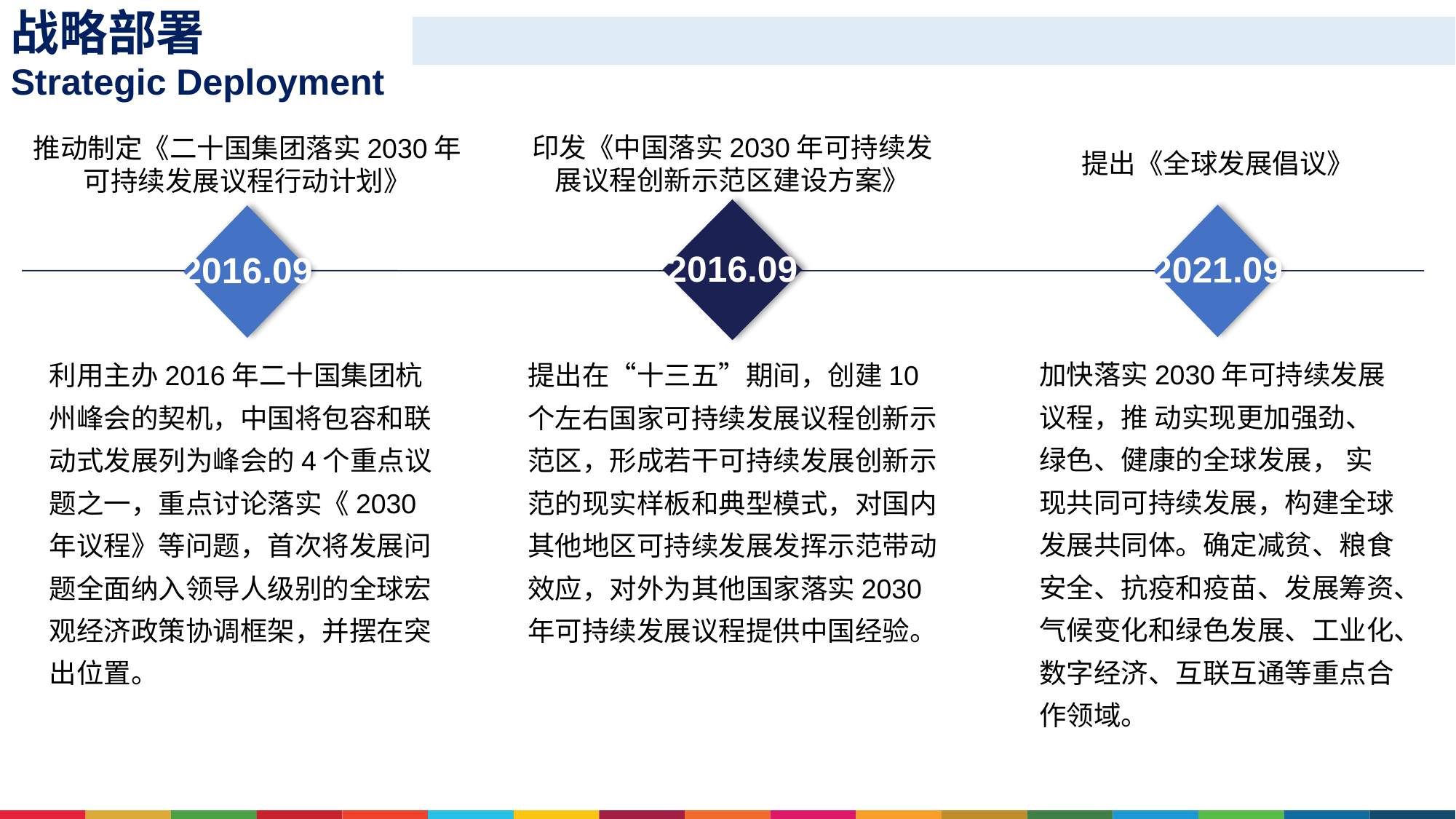

战略部署
Strategic Deployment

印发《中国落实2030年可持续发展议程创新示范区建设方案》

2016.09
提出在“十三五”期间，创建10个左右国家可持续发展议程创新示范区，形成若干可持续发展创新示范的现实样板和典型模式，对国内其他地区可持续发展发挥示范带动效应，对外为其他国家落实2030年可持续发展议程提供中国经验。
推动制定《二十国集团落实2030年可持续发展议程行动计划》

2016.09
利用主办2016年二十国集团杭州峰会的契机，中国将包容和联动式发展列为峰会的4个重点议题之一，重点讨论落实《2030年议程》等问题，首次将发展问题全面纳入领导人级别的全球宏观经济政策协调框架，并摆在突出位置。
提出《全球发展倡议》

2021.09
加快落实2030年可持续发展议程，推 动实现更加强劲、绿色、健康的全球发展， 实现共同可持续发展，构建全球发展共同体。确定减贫、粮食安全、抗疫和疫苗、发展筹资、气候变化和绿色发展、工业化、数字经济、互联互通等重点合作领域。

7